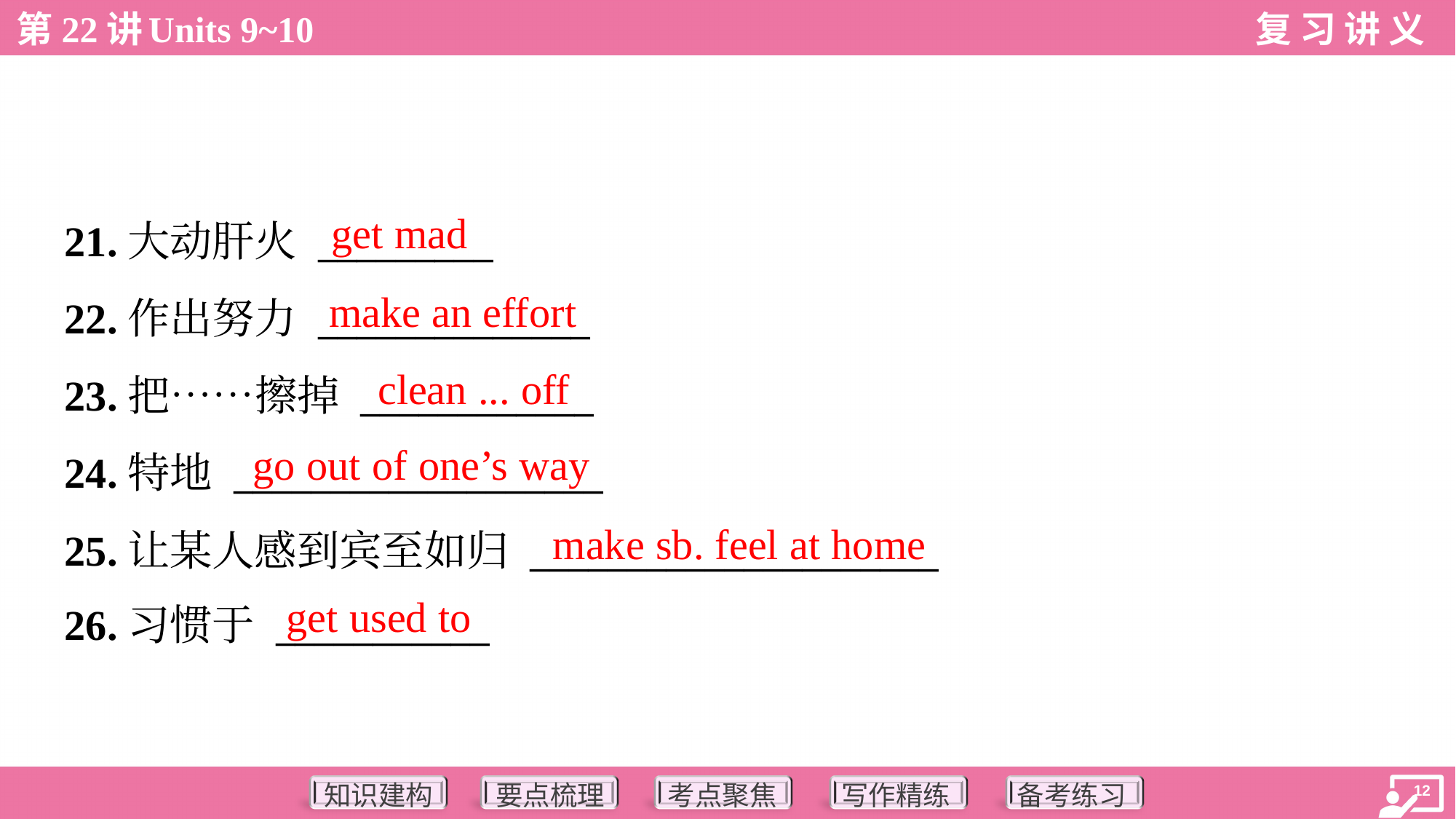

get mad
21.大动肝火 _________
22.作出努力 ______________
23.把……擦掉 ____________
24.特地 ___________________
25.让某人感到宾至如归 _____________________
26.习惯于 ___________
make an effort
clean ... off
go out of one’s way
make sb. feel at home
get used to